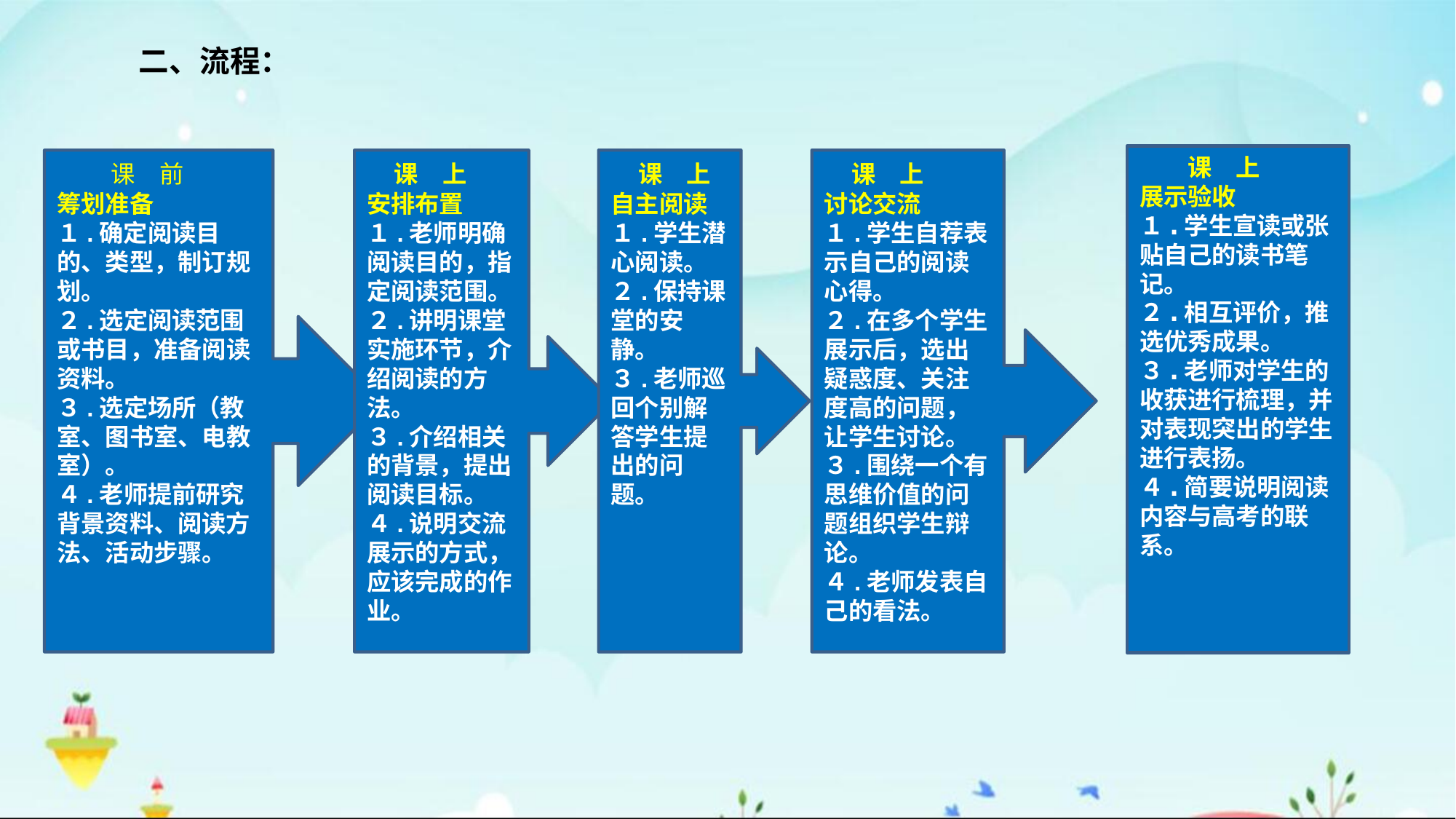

二、流程：
　　课　上
展示验收
１.学生宣读或张贴自己的读书笔记。
２.相互评价，推选优秀成果。
３.老师对学生的收获进行梳理，并对表现突出的学生进行表扬。
４.简要说明阅读内容与高考的联系。

　　课　前
筹划准备
１.确定阅读目的、类型，制订规划。
２.选定阅读范围或书目，准备阅读资料。
３.选定场所（教室、图书室、电教室）。
４.老师提前研究背景资料、阅读方法、活动步骤。
　课　上
安排布置
１.老师明确阅读目的，指定阅读范围。
２.讲明课堂实施环节，介绍阅读的方法。
３.介绍相关的背景，提出阅读目标。
４.说明交流展示的方式，应该完成的作业。
　课　上
自主阅读
１.学生潜心阅读。
２.保持课堂的安静。
３.老师巡回个别解答学生提出的问题。

　课　上
讨论交流
１.学生自荐表示自己的阅读心得。
２.在多个学生展示后，选出疑惑度、关注度高的问题，让学生讨论。
３.围绕一个有思维价值的问题组织学生辩论。
４.老师发表自己的看法。